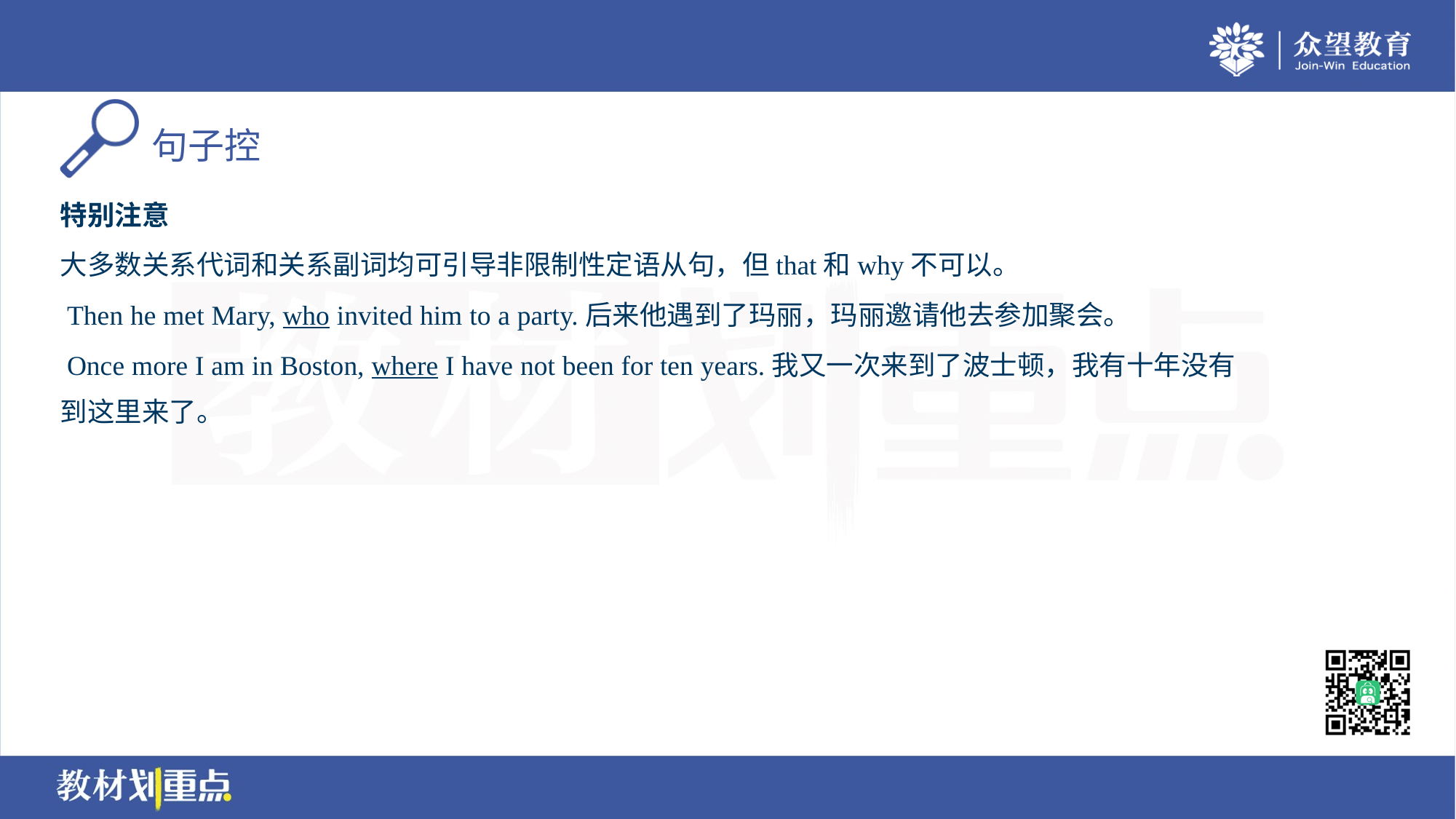

特别注意
大多数关系代词和关系副词均可引导非限制性定语从句，但that和why不可以。
 Then he met Mary, who invited him to a party.后来他遇到了玛丽，玛丽邀请他去参加聚会。
 Once more I am in Boston, where I have not been for ten years.我又一次来到了波士顿，我有十年没有
到这里来了。